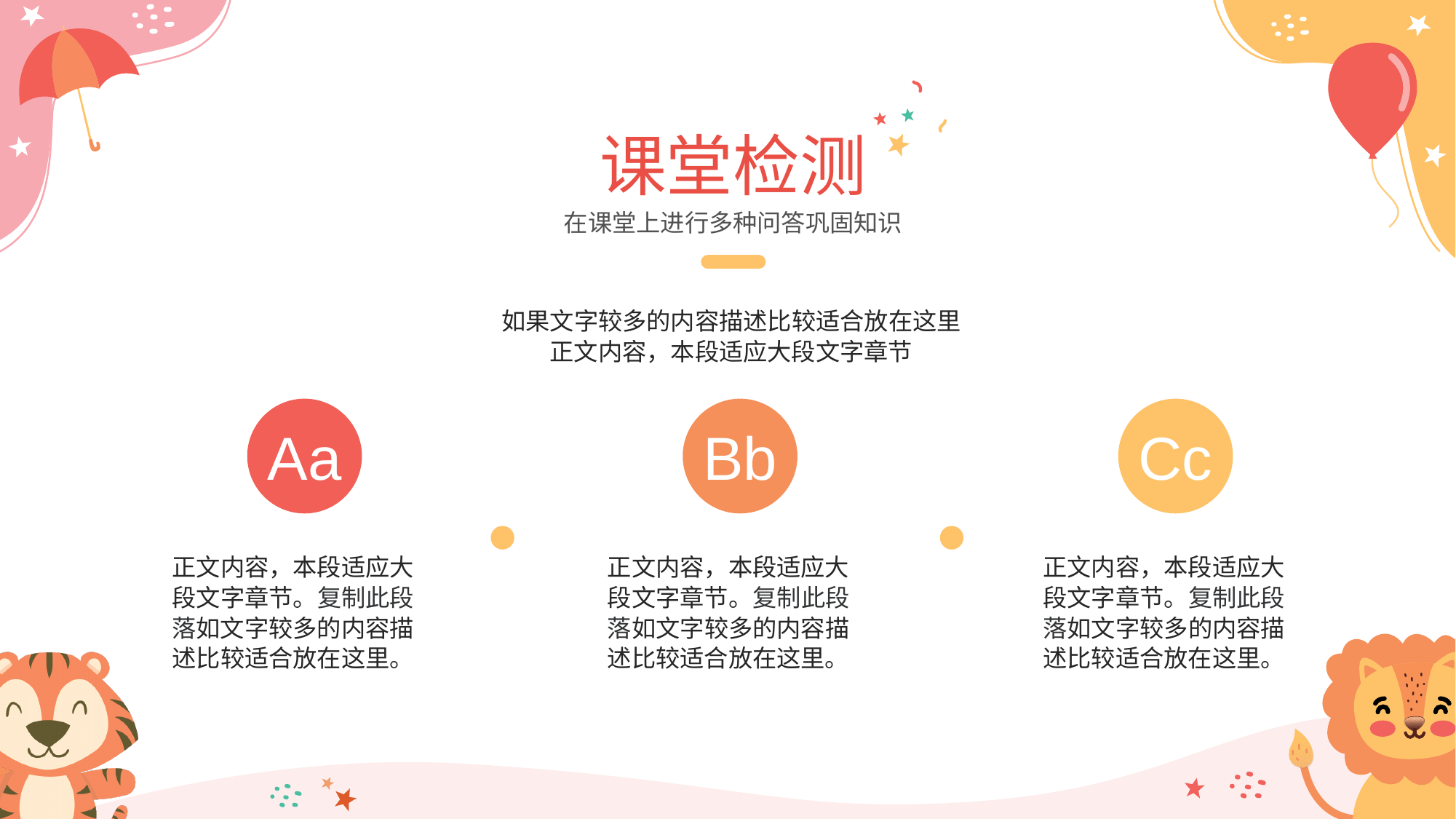

课堂检测
在课堂上进行多种问答巩固知识

如果文字较多的内容描述比较适合放在这里
正文内容，本段适应大段文字章节
Aa
正文内容，本段适应大段文字章节。复制此段落如文字较多的内容描述比较适合放在这里。
Bb
正文内容，本段适应大段文字章节。复制此段落如文字较多的内容描述比较适合放在这里。
Cc
正文内容，本段适应大段文字章节。复制此段落如文字较多的内容描述比较适合放在这里。